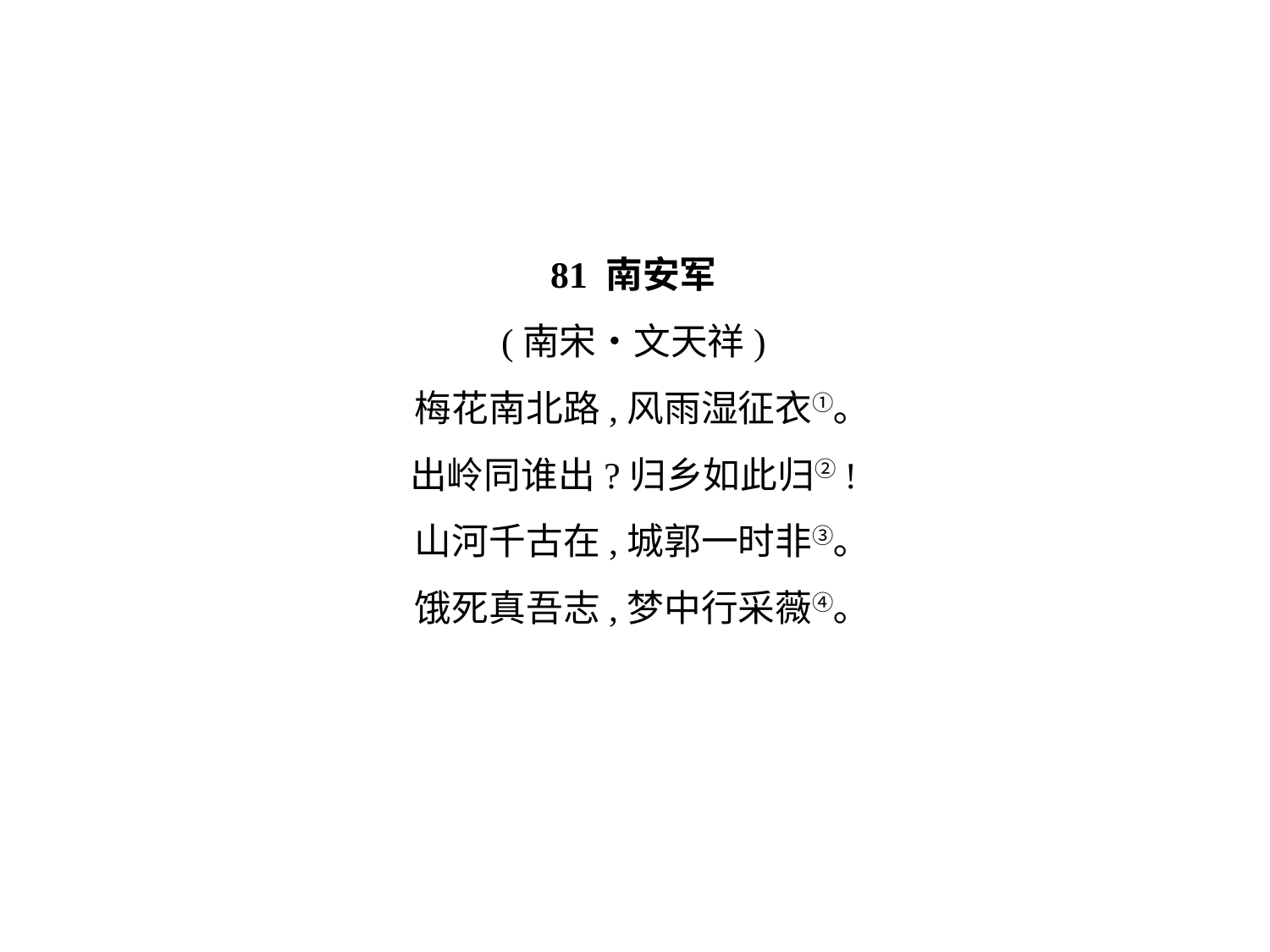

81 南安军
(南宋•文天祥)
梅花南北路,风雨湿征衣①｡
出岭同谁出?归乡如此归②!
山河千古在,城郭一时非③｡
饿死真吾志,梦中行采薇④｡